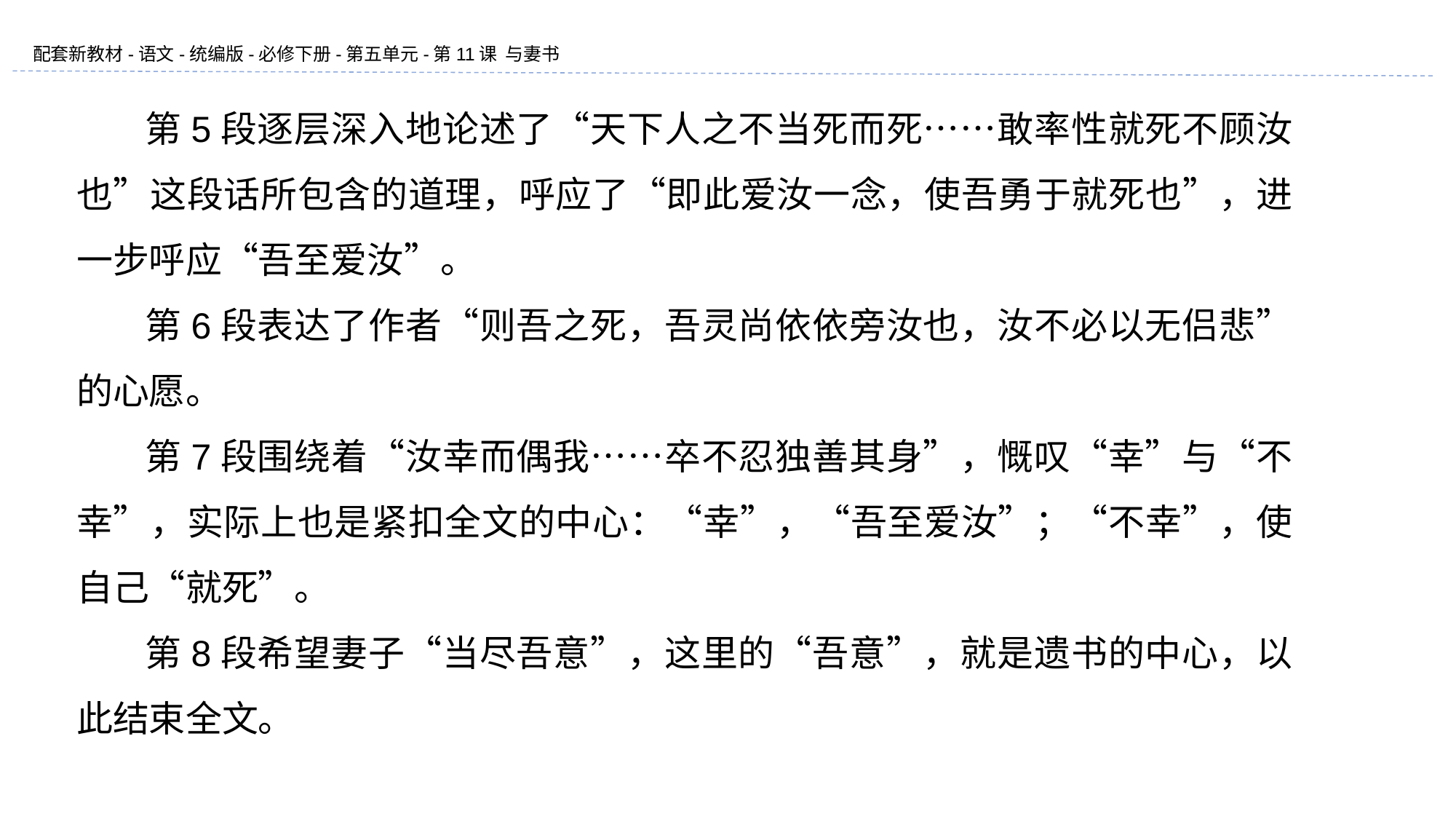

第5段逐层深入地论述了“天下人之不当死而死……敢率性就死不顾汝也”这段话所包含的道理，呼应了“即此爱汝一念，使吾勇于就死也”，进一步呼应“吾至爱汝”。
第6段表达了作者“则吾之死，吾灵尚依依旁汝也，汝不必以无侣悲”的心愿。
第7段围绕着“汝幸而偶我……卒不忍独善其身”，慨叹“幸”与“不幸”，实际上也是紧扣全文的中心：“幸”，“吾至爱汝”；“不幸”，使自己“就死”。
第8段希望妻子“当尽吾意”，这里的“吾意”，就是遗书的中心，以此结束全文。